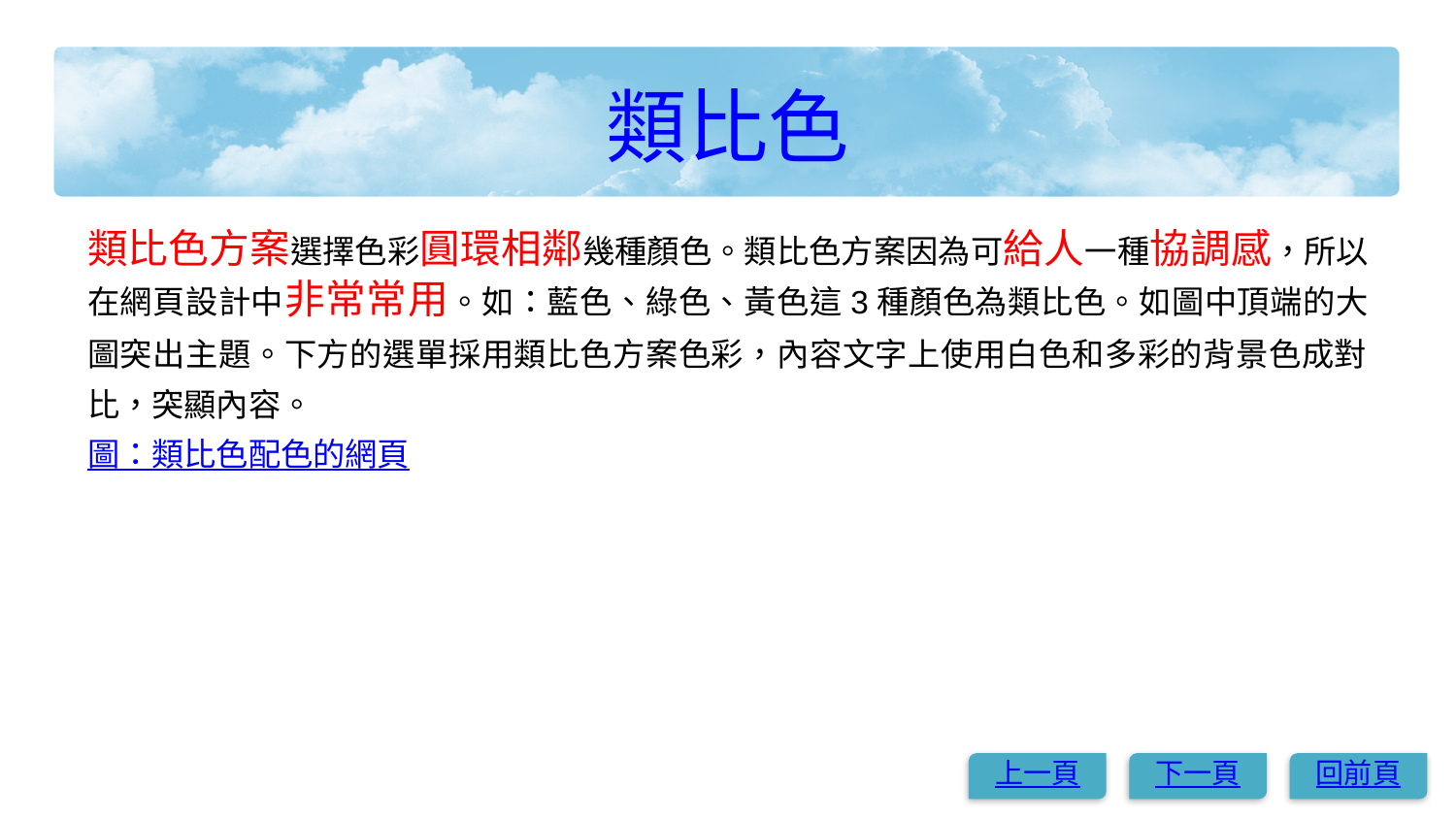

# 類比色
類比色方案選擇色彩圓環相鄰幾種顏色。類比色方案因為可給人一種協調感，所以在網頁設計中非常常用。如：藍色、綠色、黃色這3種顏色為類比色。如圖中頂端的大圖突出主題。下方的選單採用類比色方案色彩，內容文字上使用白色和多彩的背景色成對比，突顯內容。
圖：類比色配色的網頁
上一頁
下一頁
回前頁